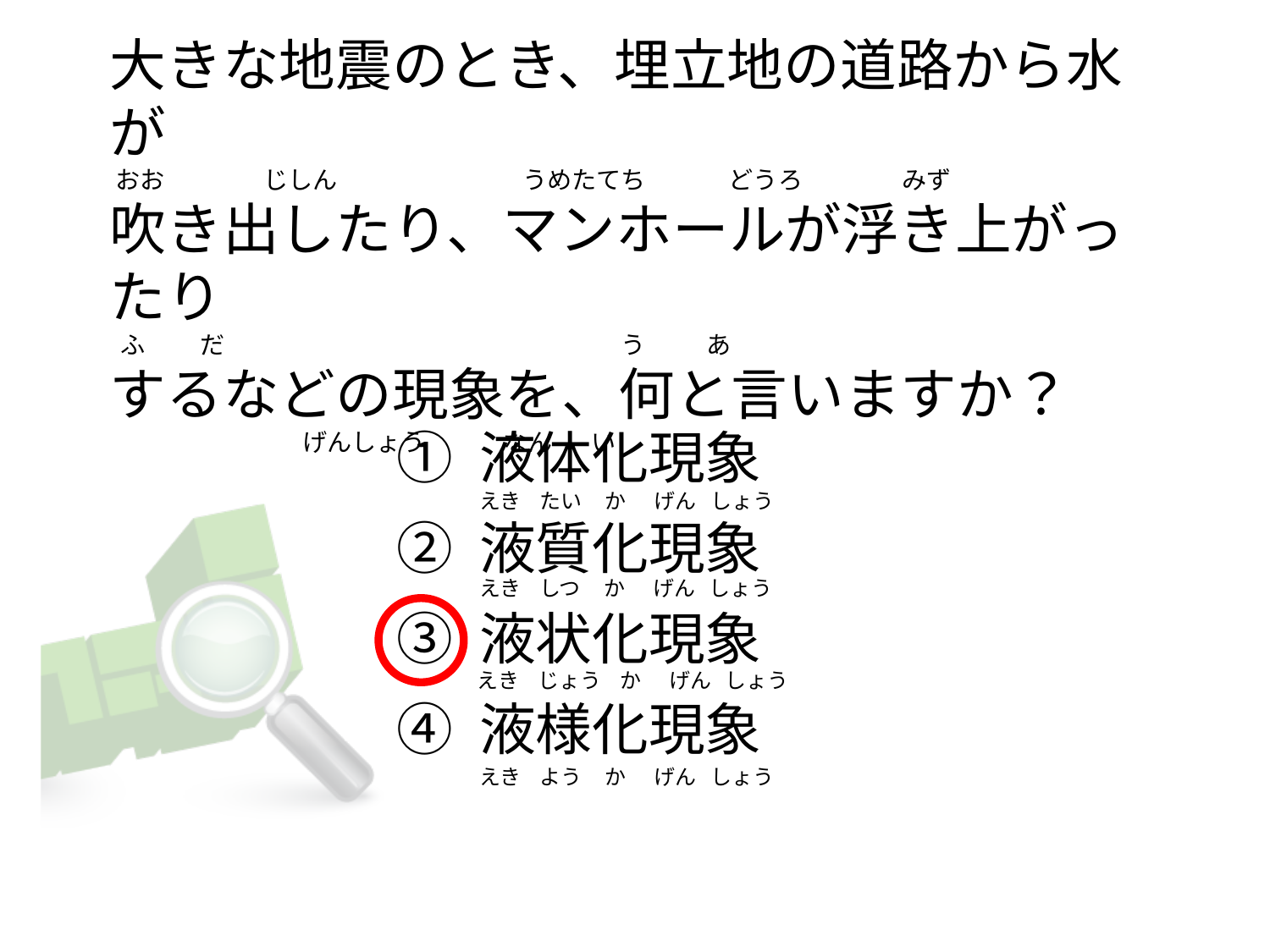

# 大きな地震のとき、埋立地の道路から水が  おお                  じしん      　                       うめたてち               どうろ                  みず 吹き出したり、マンホールが浮き上がったり   ふ          だ                                                                        う           あ するなどの現象を、何と言いますか？                                    げんしょう              なん       い
① 液体化現象
② 液質化現象
③ 液状化現象
④ 液様化現象
えき    たい     か      げん   しょう
えき    しつ     か      げん   しょう

えき    じょう    か      げん   しょう
えき    よう     か      げん   しょう